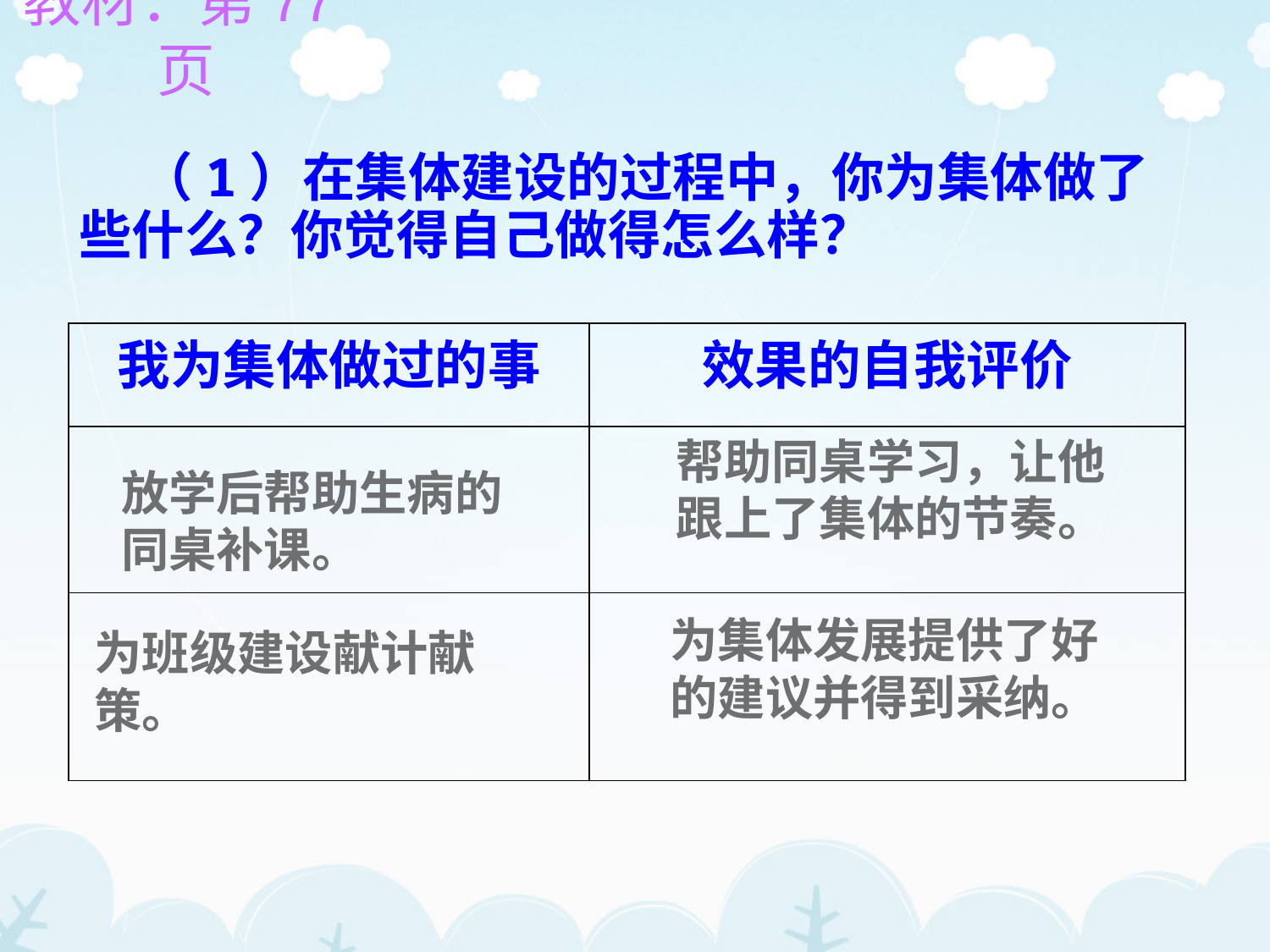

教材：第77页
    （1）在集体建设的过程中，你为集体做了些什么？你觉得自己做得怎么样？
| 我为集体做过的事 | 效果的自我评价 |
| --- | --- |
|  |  |
|  |  |

帮助同桌学习，让他跟上了集体的节奏。

放学后帮助生病的同桌补课。

为集体发展提供了好的建议并得到采纳。

为班级建设献计献策。